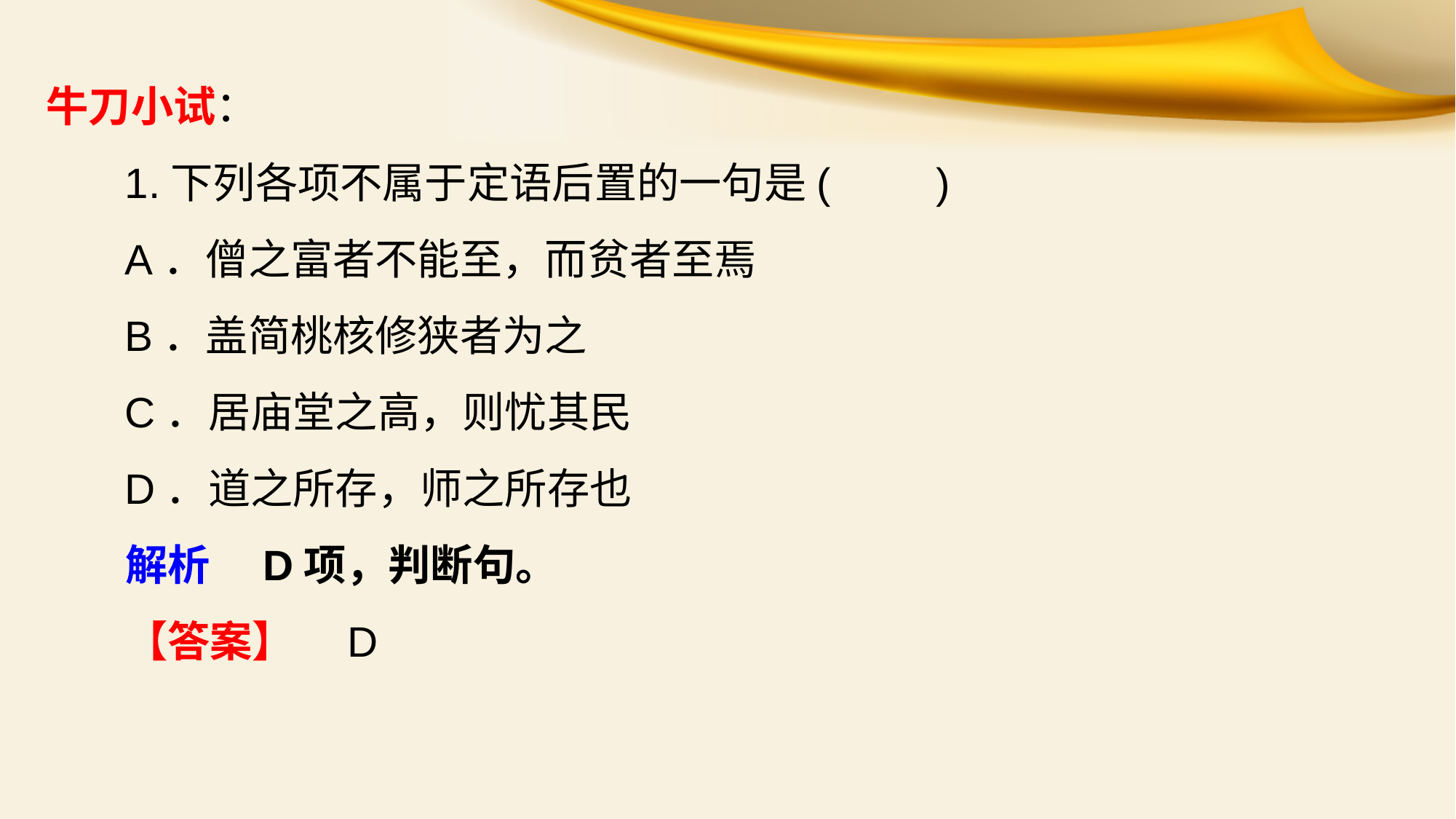

牛刀小试：
1.下列各项不属于定语后置的一句是(　　)
A．僧之富者不能至，而贫者至焉
B．盖简桃核修狭者为之
C．居庙堂之高，则忧其民
D．道之所存，师之所存也
解析　D项，判断句。
【答案】　D